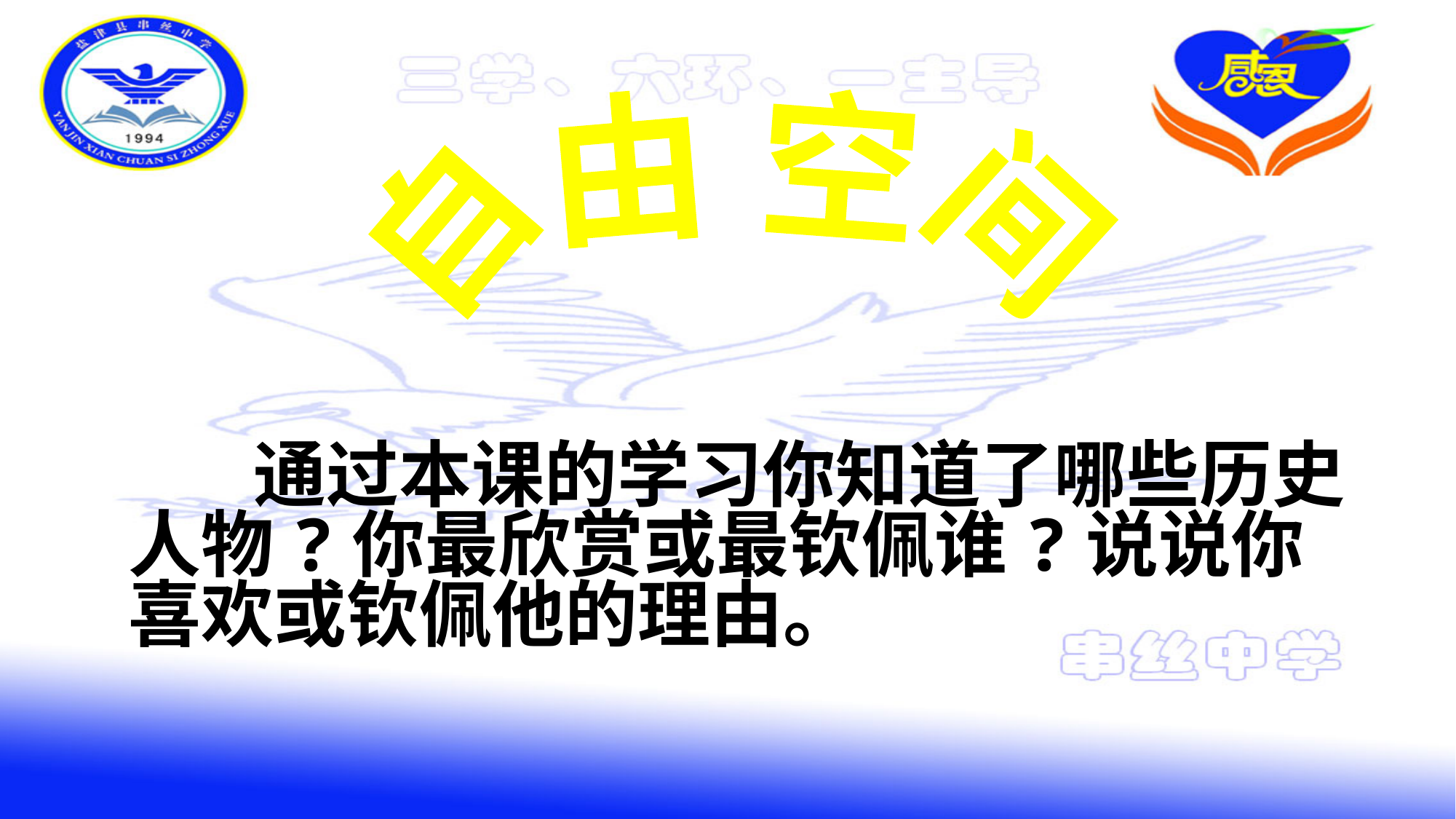

自 由 空 间
         通过本课的学习你知道了哪些历史人物?你最欣赏或最钦佩谁?说说你喜欢或钦佩他的理由。